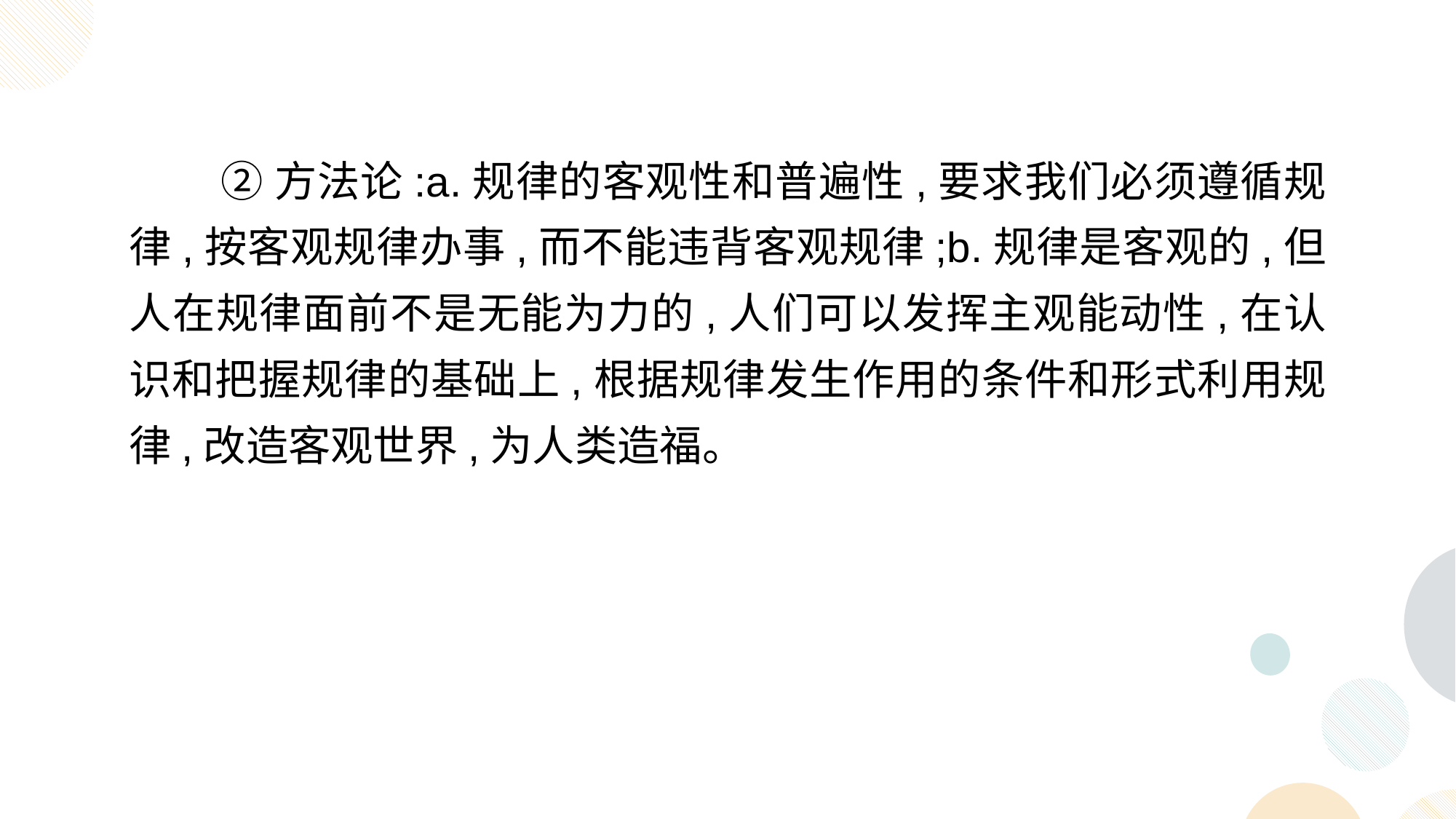

②方法论:a.规律的客观性和普遍性,要求我们必须遵循规律,按客观规律办事,而不能违背客观规律;b.规律是客观的,但人在规律面前不是无能为力的,人们可以发挥主观能动性,在认识和把握规律的基础上,根据规律发生作用的条件和形式利用规律,改造客观世界,为人类造福。